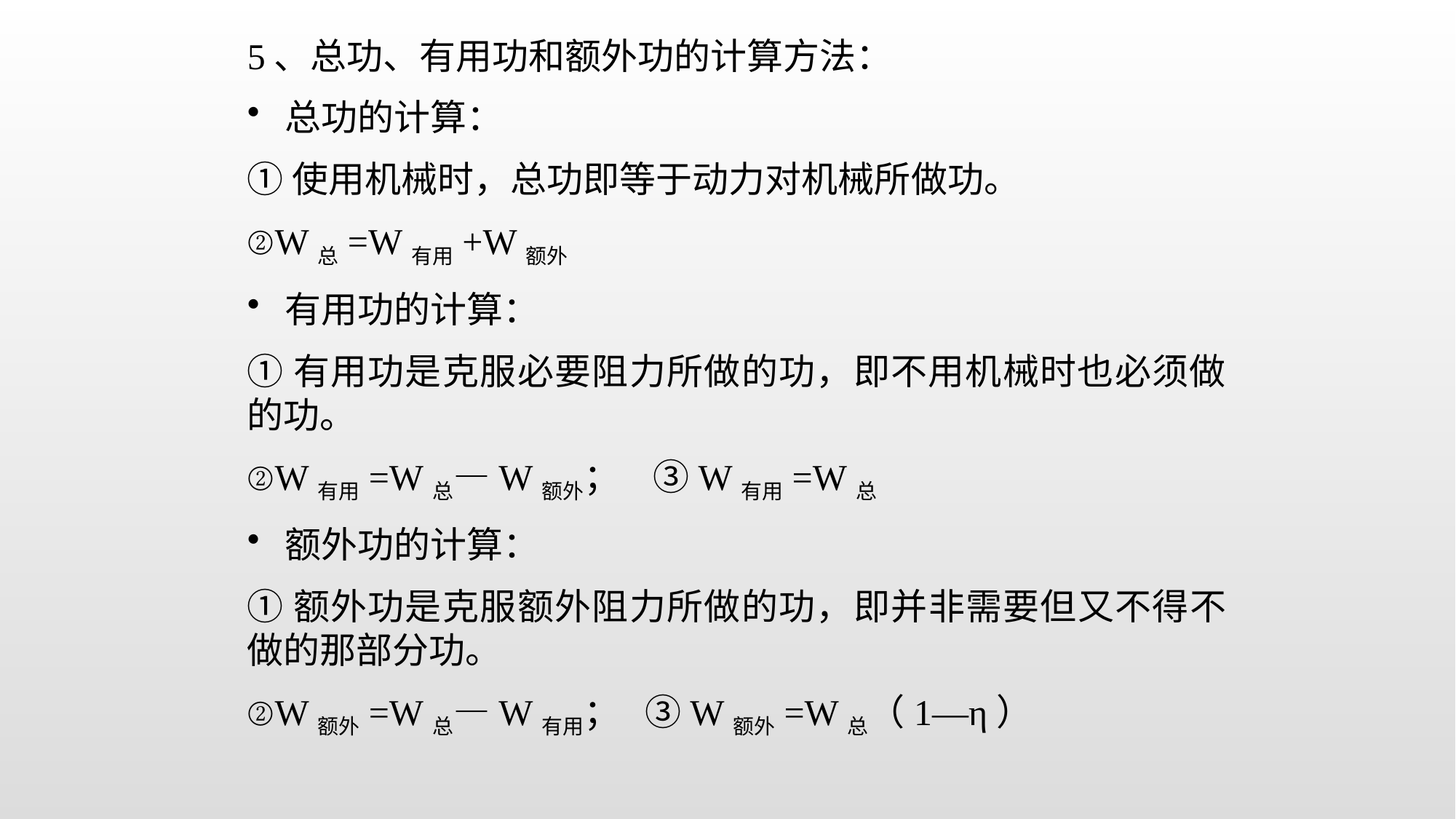

5、总功、有用功和额外功的计算方法：
  总功的计算：
①使用机械时，总功即等于动力对机械所做功。
②W总=W有用+W额外
  有用功的计算：
①有用功是克服必要阻力所做的功，即不用机械时也必须做的功。
②W有用=W总—W额外；    ③W有用=W总
  额外功的计算：
①额外功是克服额外阻力所做的功，即并非需要但又不得不做的那部分功。
②W额外=W总—W有用；   ③W额外=W总（1—η）